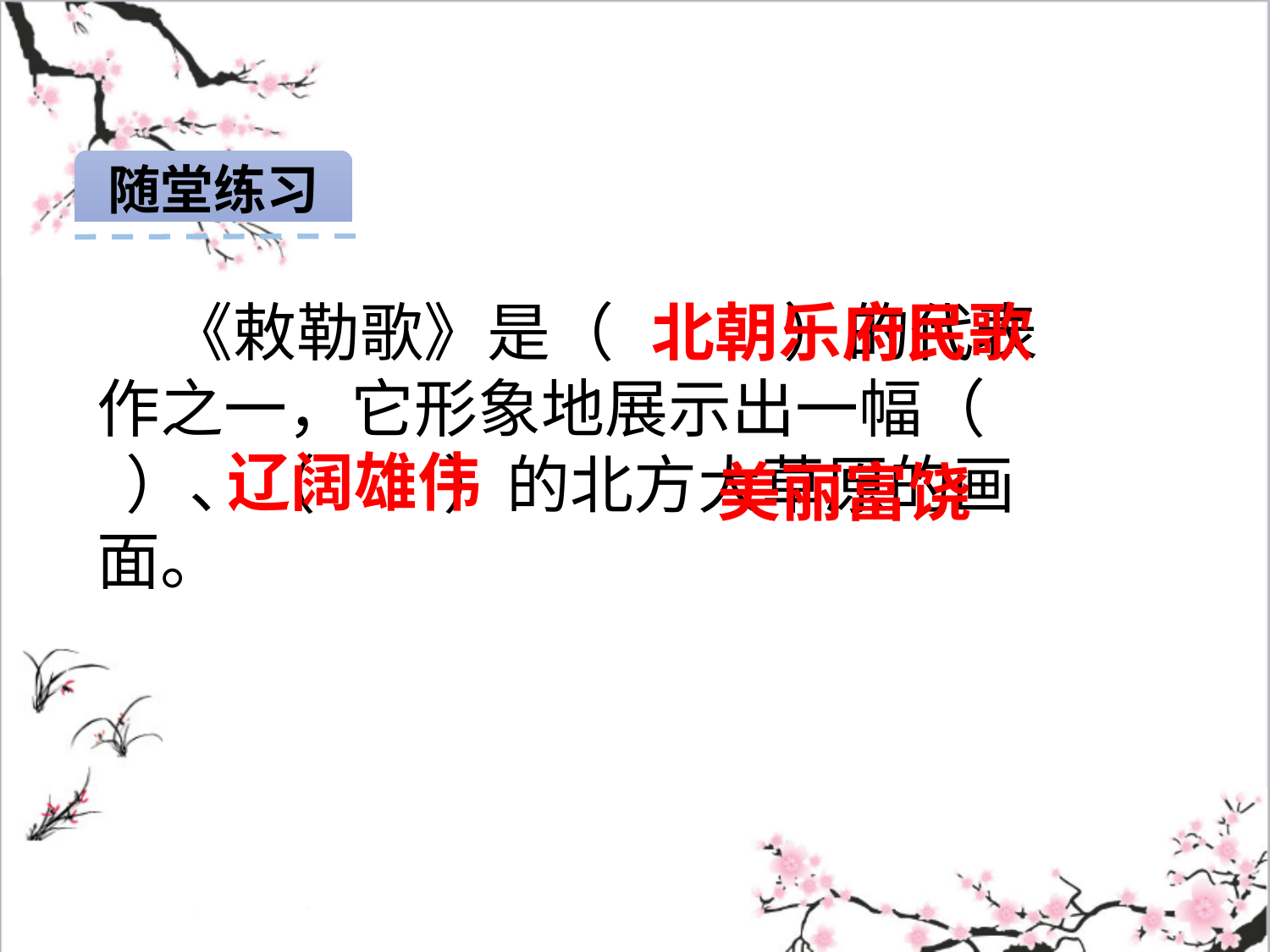

随堂练习
    《敕勒歌》是（            ）的代表作之一，它形象地展示出一幅（         ）、（         ）的北方大草原的画面。
北朝乐府民歌
辽阔雄伟
美丽富饶